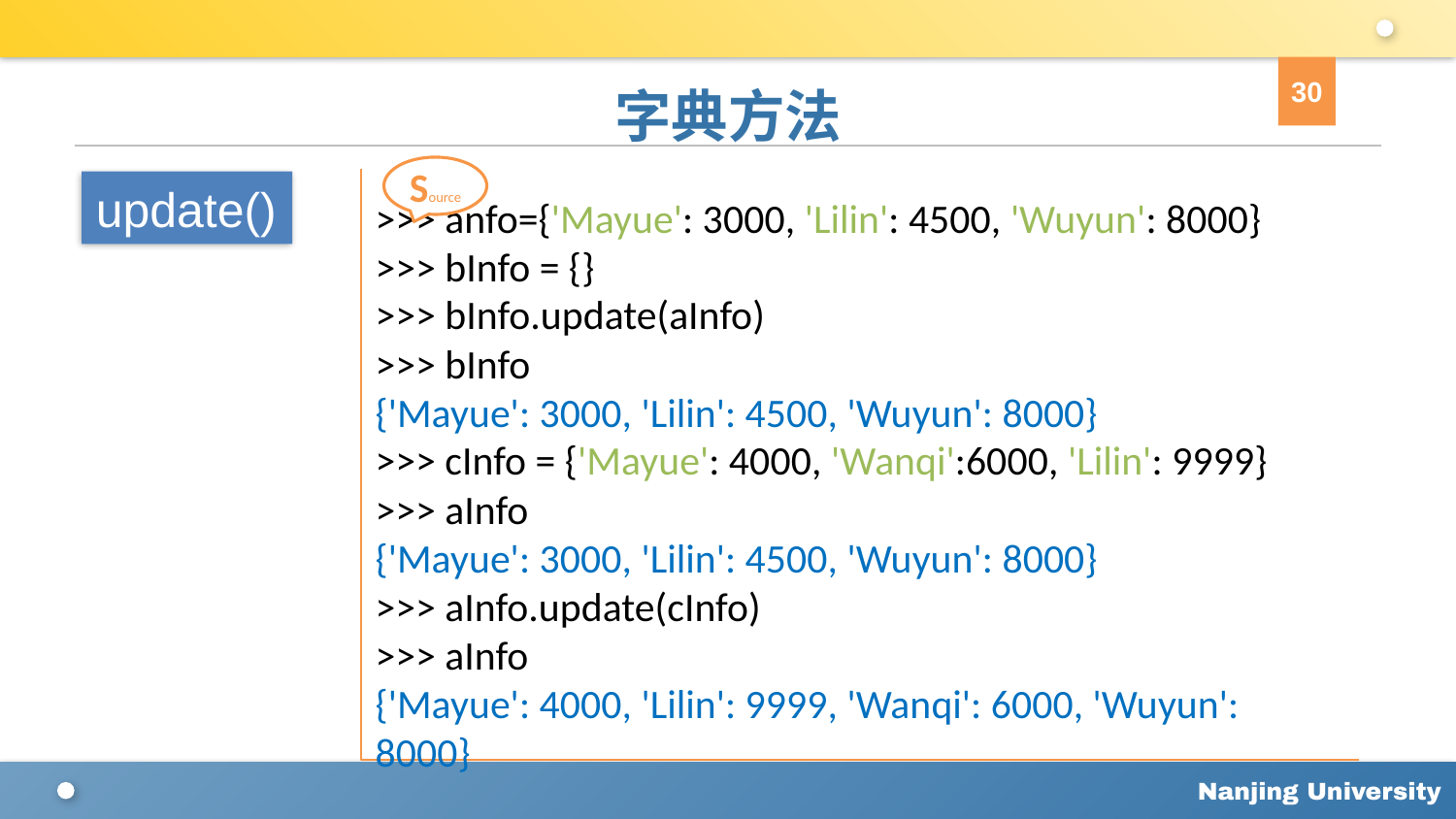

30
# 字典方法
Source

>>> anfo={'Mayue': 3000, 'Lilin': 4500, 'Wuyun': 8000}
>>> bInfo = {}
>>> bInfo.update(aInfo)
>>> bInfo
{'Mayue': 3000, 'Lilin': 4500, 'Wuyun': 8000}
>>> cInfo = {'Mayue': 4000, 'Wanqi':6000, 'Lilin': 9999}
>>> aInfo
{'Mayue': 3000, 'Lilin': 4500, 'Wuyun': 8000}
>>> aInfo.update(cInfo)
>>> aInfo
{'Mayue': 4000, 'Lilin': 9999, 'Wanqi': 6000, 'Wuyun': 8000}

update()